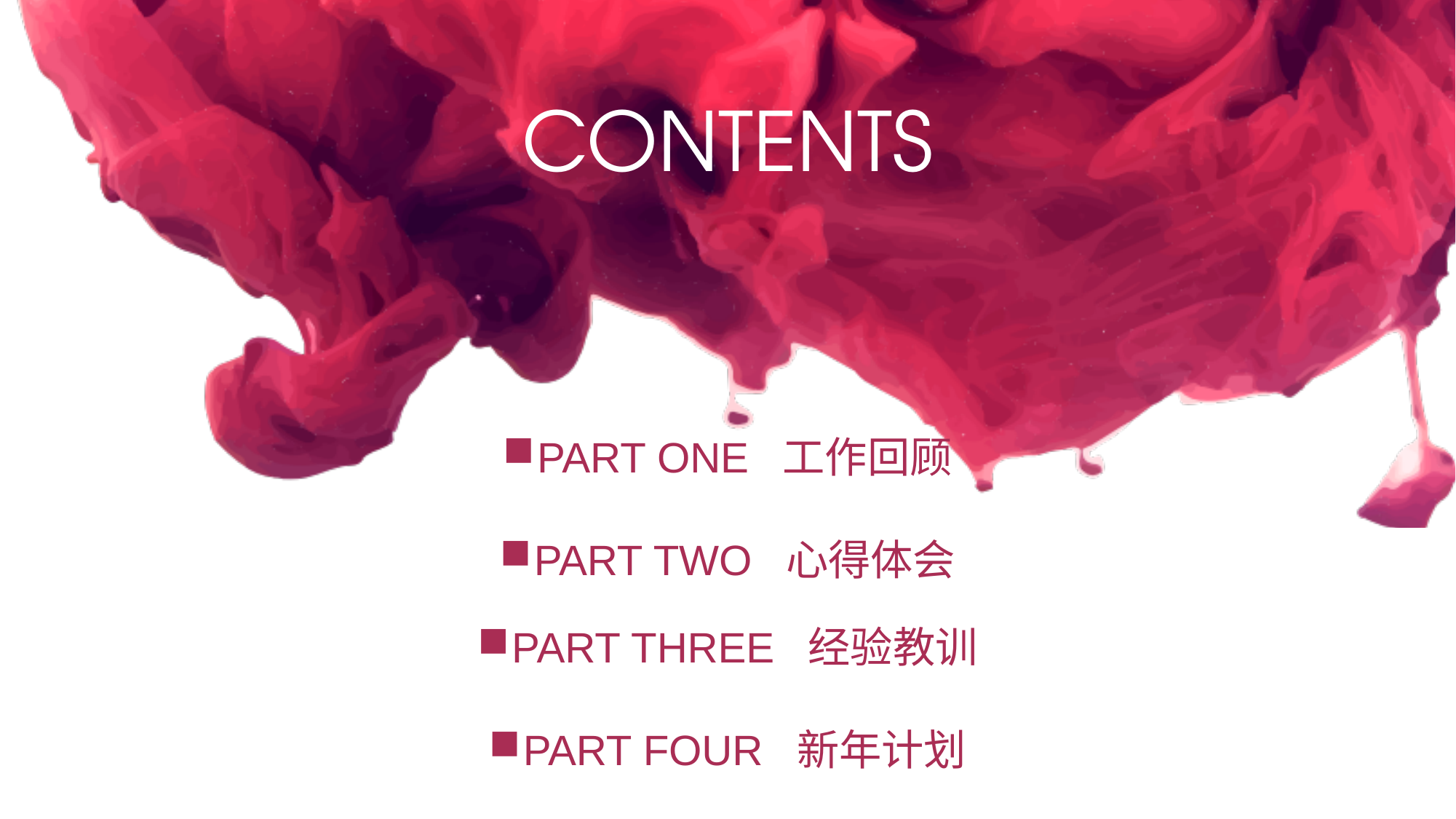

CONTENTS
PART ONE  工作回顾
PART TWO  心得体会
PART THREE  经验教训
PART FOUR  新年计划